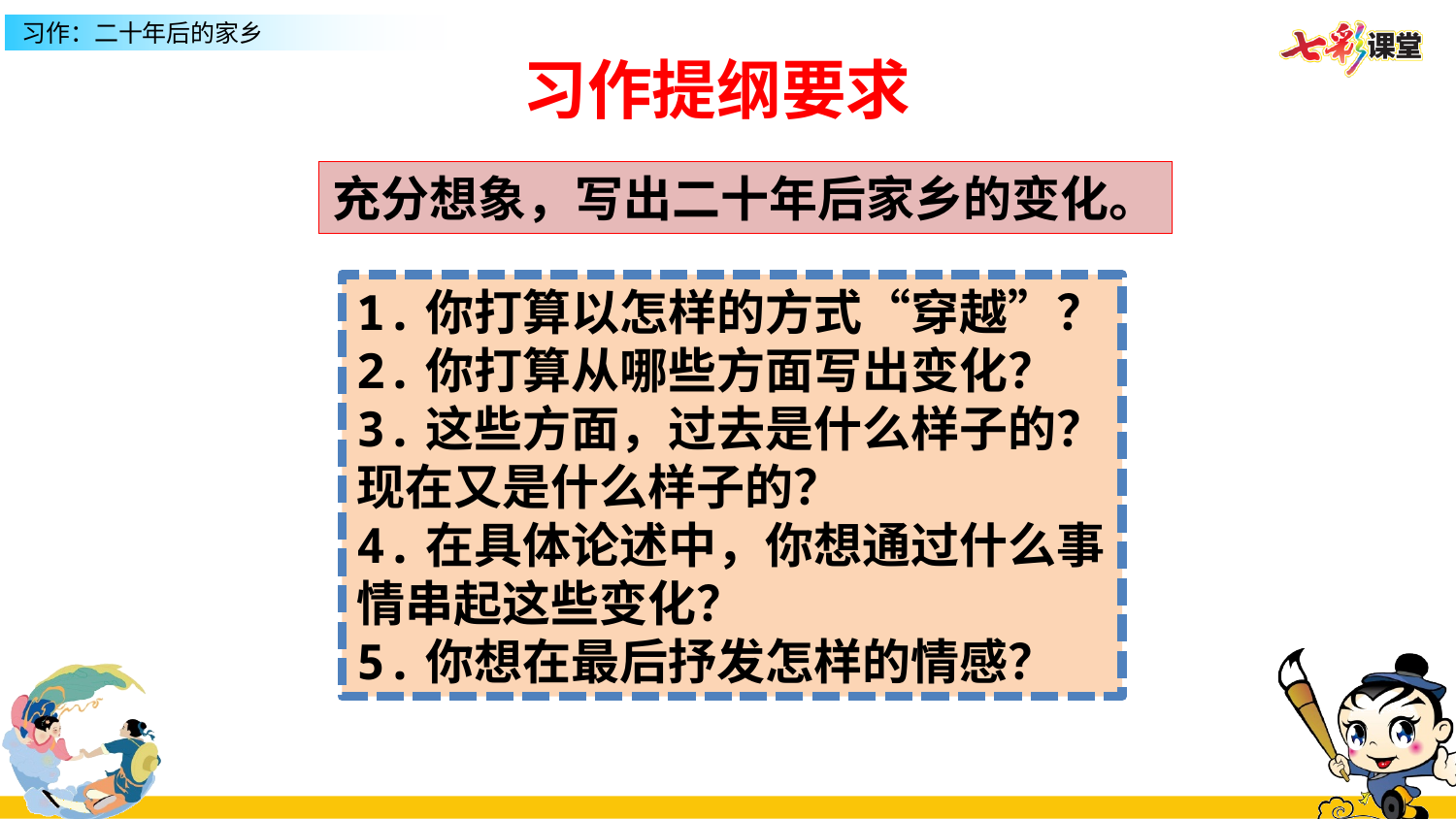

习作提纲要求
充分想象，写出二十年后家乡的变化。
1.你打算以怎样的方式“穿越”？
2.你打算从哪些方面写出变化？
3.这些方面，过去是什么样子的？现在又是什么样子的？
4.在具体论述中，你想通过什么事情串起这些变化？
5.你想在最后抒发怎样的情感？